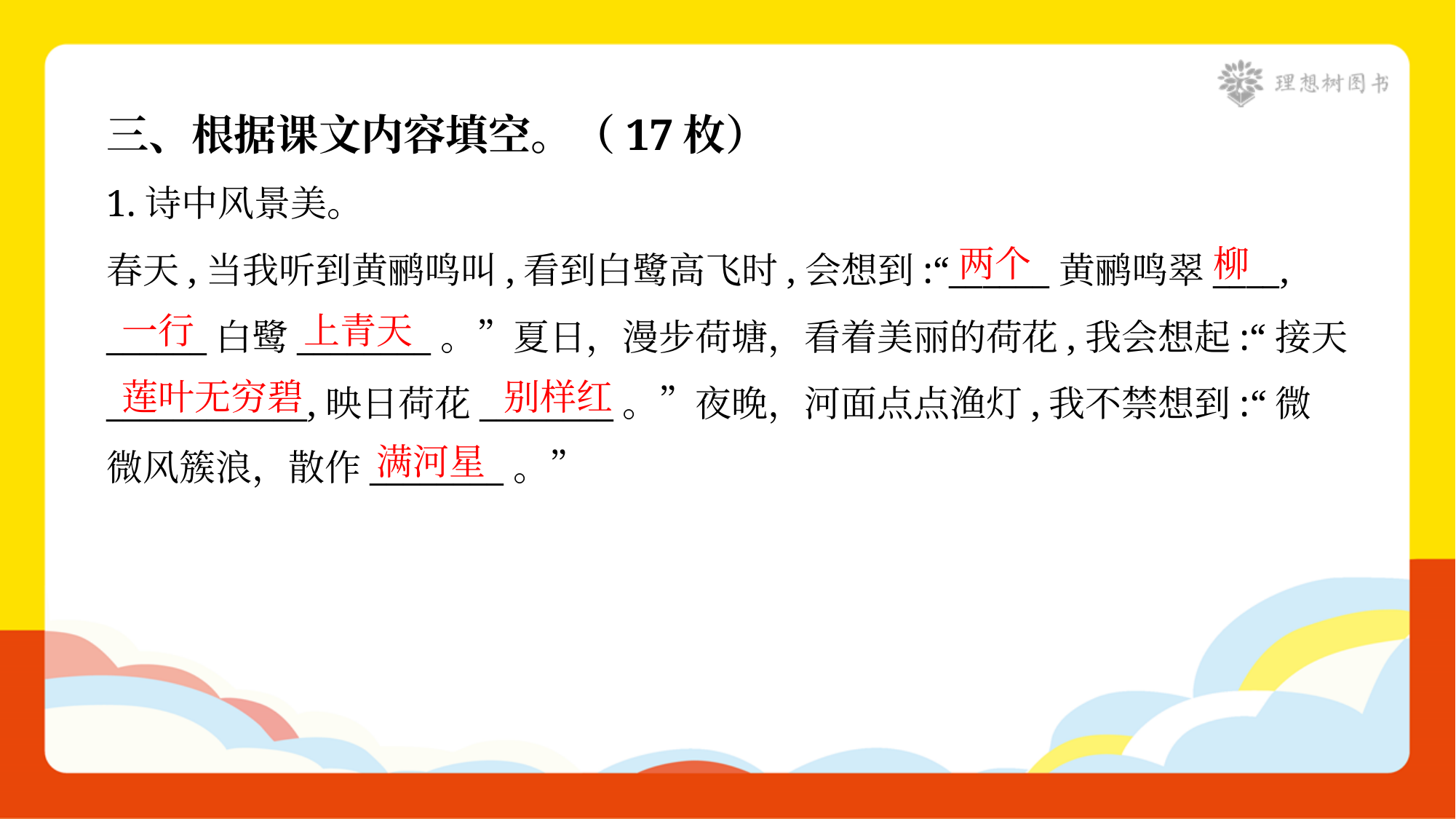

三、根据课文内容填空。（17枚）
1.诗中风景美。
春天,当我听到黄鹂鸣叫,看到白鹭高飞时,会想到:“______黄鹂鸣翠____,
______白鹭________。”夏日，漫步荷塘，看着美丽的荷花,我会想起:“接天
____________,映日荷花________。”夜晚，河面点点渔灯,我不禁想到:“微
微风簇浪，散作________。”
两个
柳
一行
上青天
莲叶无穷碧
别样红
满河星